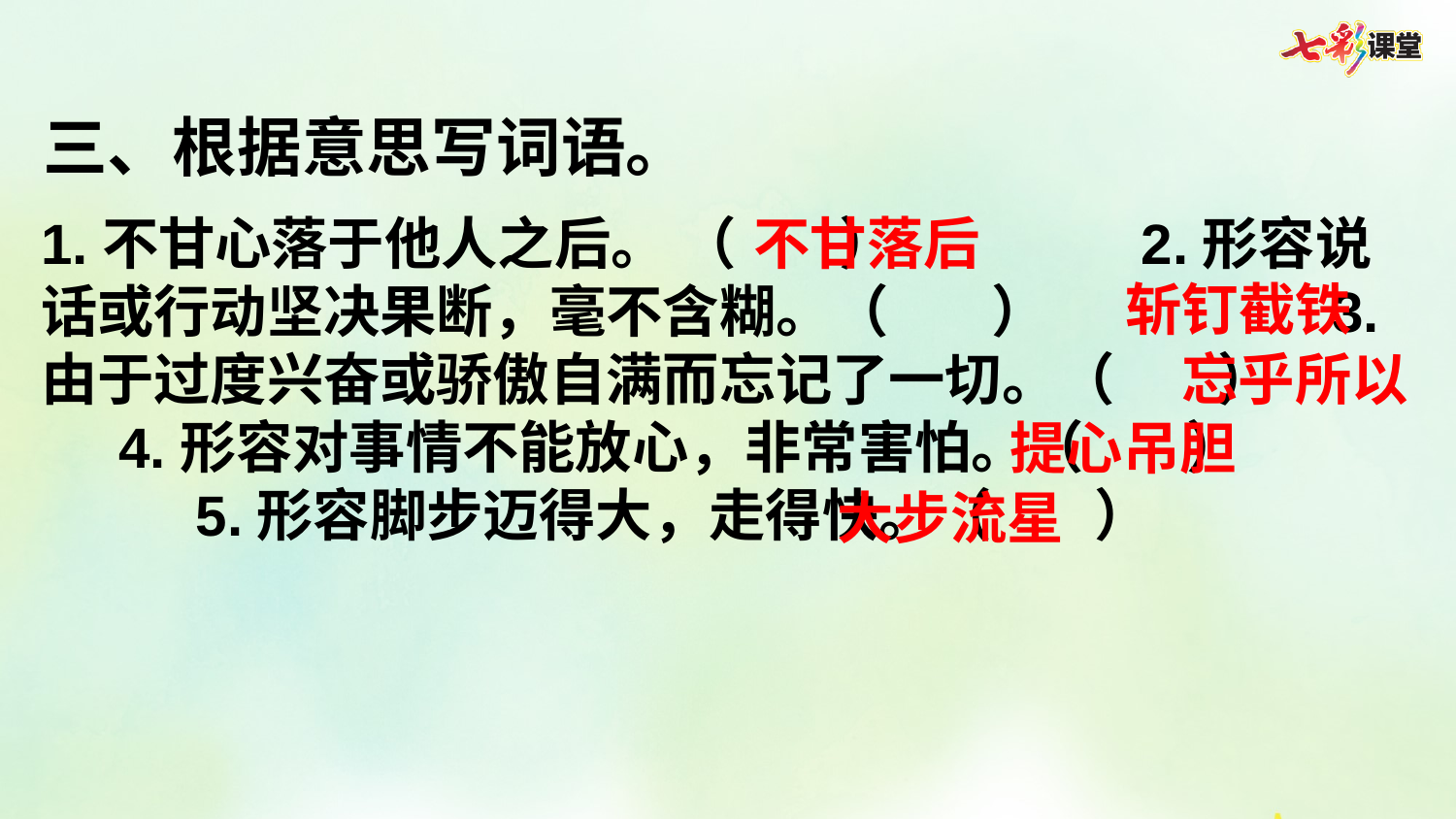

三、根据意思写词语。
1.不甘心落于他人之后。 （        ）                  2.形容说话或行动坚决果断，毫不含糊。（        ）                     3.由于过度兴奋或骄傲自满而忘记了一切。（        ）                 4.形容对事情不能放心，非常害怕。（        ）                          5.形容脚步迈得大，走得快。（        ）
不甘落后
斩钉截铁
忘乎所以
提心吊胆
大步流星